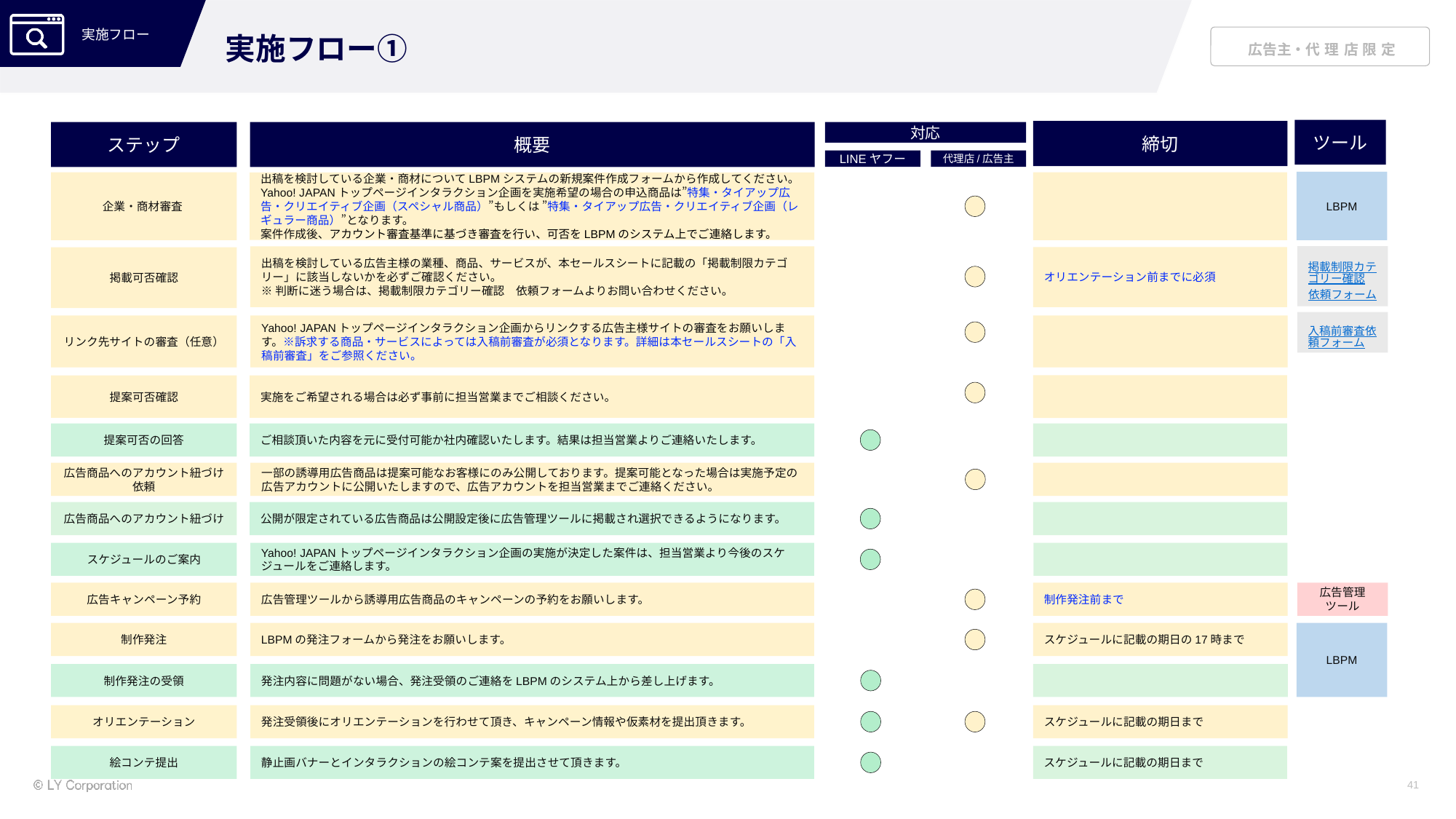

実施フロー①
ツール
締切
ステップ
概要
対応
LINEヤフー
代理店/広告主
LBPM

企業・商材審査
出稿を検討している企業・商材についてLBPMシステムの新規案件作成フォームから作成してください。
Yahoo! JAPANトップページインタラクション企画を実施希望の場合の申込商品は”特集・タイアップ広告・クリエイティブ企画（スペシャル商品）”もしくは ”特集・タイアップ広告・クリエイティブ企画（レギュラー商品）”となります。
案件作成後、アカウント審査基準に基づき審査を行い、可否をLBPMのシステム上でご連絡します。

掲載制限カテゴリー確認
依頼フォーム
出稿を検討している広告主様の業種、商品、サービスが、本セールスシートに記載の「掲載制限カテゴリー」に該当しないかを必ずご確認ください。
※判断に迷う場合は、掲載制限カテゴリー確認　依頼フォームよりお問い合わせください。
オリエンテーション前までに必須
掲載可否確認

入稿前審査依頼フォーム
リンク先サイトの審査（任意）
Yahoo! JAPANトップページインタラクション企画からリンクする広告主様サイトの審査をお願いします。※訴求する商品・サービスによっては入稿前審査が必須となります。詳細は本セールスシートの「入稿前審査」をご参照ください。

提案可否確認
実施をご希望される場合は必ず事前に担当営業までご相談ください。

提案可否の回答
ご相談頂いた内容を元に受付可能か社内確認いたします。結果は担当営業よりご連絡いたします。

広告商品へのアカウント紐づけ依頼
一部の誘導用広告商品は提案可能なお客様にのみ公開しております。提案可能となった場合は実施予定の広告アカウントに公開いたしますので、広告アカウントを担当営業までご連絡ください。

広告商品へのアカウント紐づけ
公開が限定されている広告商品は公開設定後に広告管理ツールに掲載され選択できるようになります。

スケジュールのご案内
Yahoo! JAPANトップページインタラクション企画の実施が決定した案件は、担当営業より今後のスケジュールをご連絡します。

広告キャンペーン予約
広告管理ツールから誘導用広告商品のキャンペーンの予約をお願いします。
制作発注前まで
広告管理
ツール

制作発注
LBPMの発注フォームから発注をお願いします。
スケジュールに記載の期日の17時まで
LBPM

制作発注の受領
発注内容に問題がない場合、発注受領のご連絡をLBPMのシステム上から差し上げます。

オリエンテーション
発注受領後にオリエンテーションを行わせて頂き、キャンペーン情報や仮素材を提出頂きます。
スケジュールに記載の期日まで

絵コンテ提出
静止画バナーとインタラクションの絵コンテ案を提出させて頂きます。
スケジュールに記載の期日まで